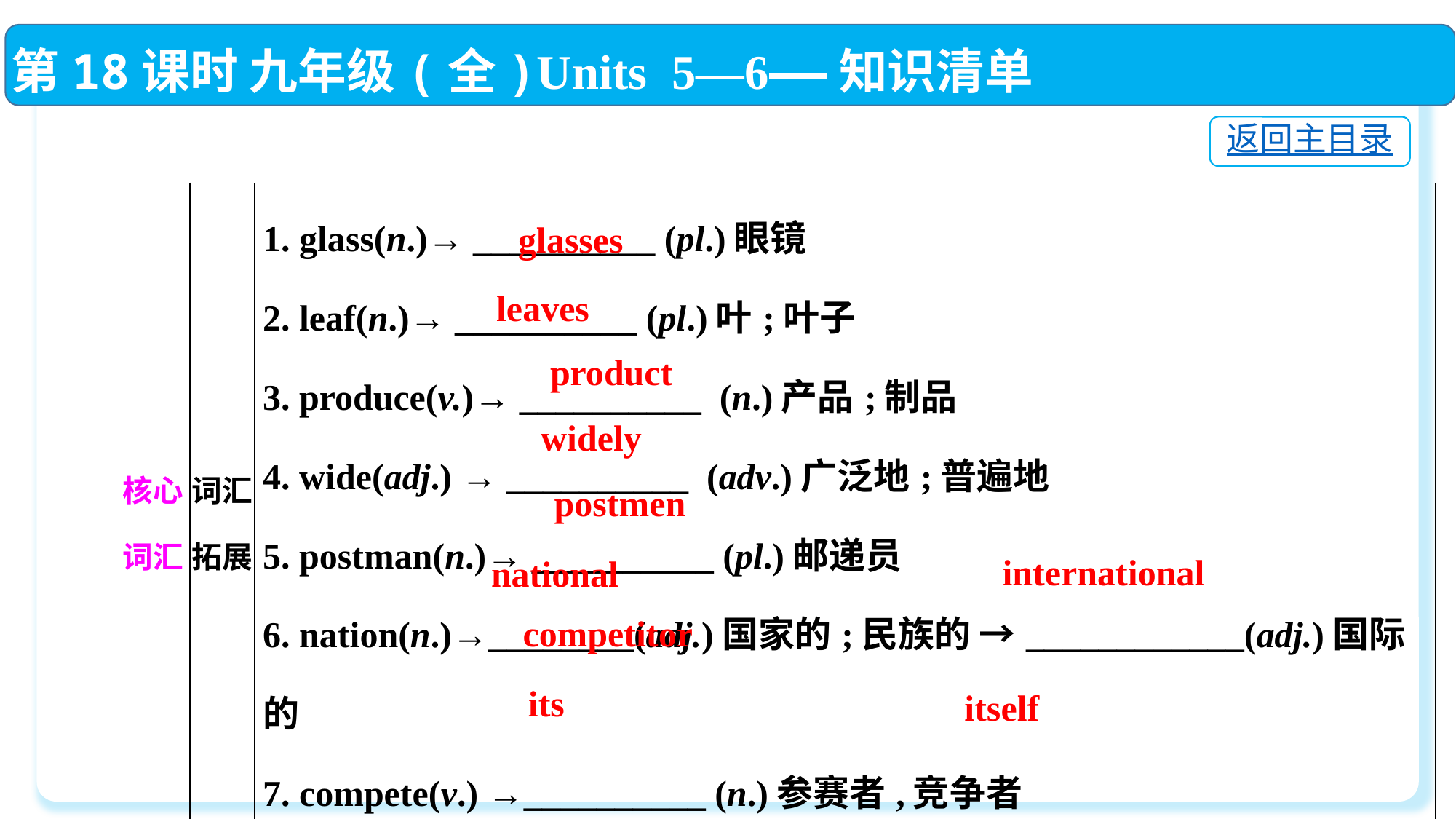

第18课时 九年级(全)Units  5—6——知识清单

返回主目录
| 核心词汇 | 词汇拓展 | 1. glass(n.)→ \_\_\_\_\_\_\_\_\_\_ (pl.)眼镜 2. leaf(n.)→ \_\_\_\_\_\_\_\_\_\_ (pl.)叶;叶子 3. produce(v.)→ \_\_\_\_\_\_\_\_\_\_ (n.)产品;制品 4. wide(adj.) → \_\_\_\_\_\_\_\_\_\_ (adv.)广泛地;普遍地 5. postman(n.)→ \_\_\_\_\_\_\_\_\_\_ (pl.)邮递员 6. nation(n.)→\_\_\_\_\_\_\_\_(adj.)国家的;民族的 →\_\_\_\_\_\_\_\_\_\_\_\_(adj.)国际的 7. compete(v.) →\_\_\_\_\_\_\_\_\_\_ (n.)参赛者,竞争者 8. it(pron.)→\_\_\_\_\_\_\_\_\_ (物主代词)它的 →\_\_\_\_\_\_\_\_\_ (反身代词)它自己 |
| --- | --- | --- |
glasses

leaves
product
widely
postmen
international
national
competitor
its
itself